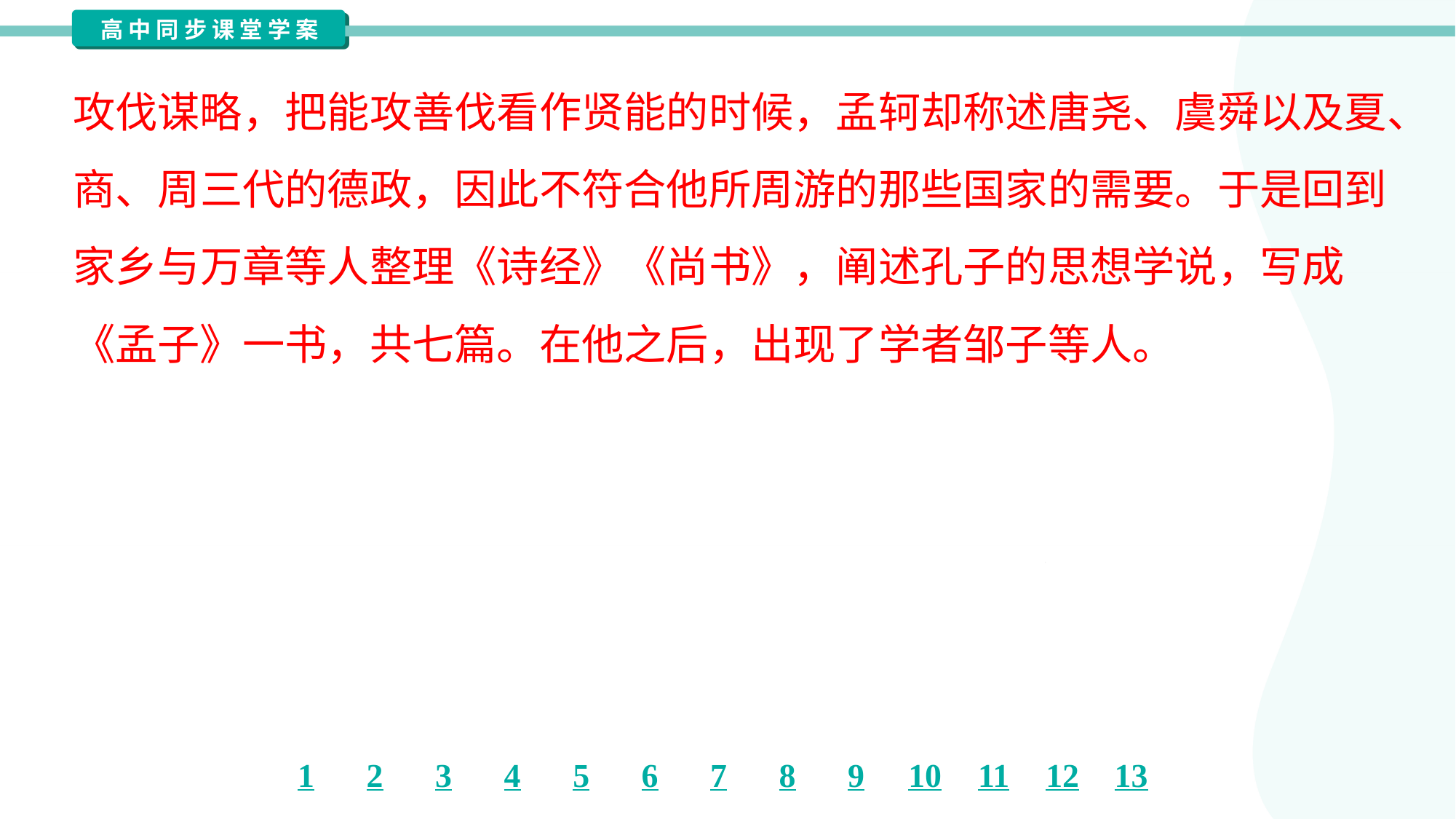

攻伐谋略，把能攻善伐看作贤能的时候，孟轲却称述唐尧、虞舜以及夏、
商、周三代的德政，因此不符合他所周游的那些国家的需要。于是回到
家乡与万章等人整理《诗经》《尚书》，阐述孔子的思想学说，写成
《孟子》一书，共七篇。在他之后，出现了学者邹子等人。